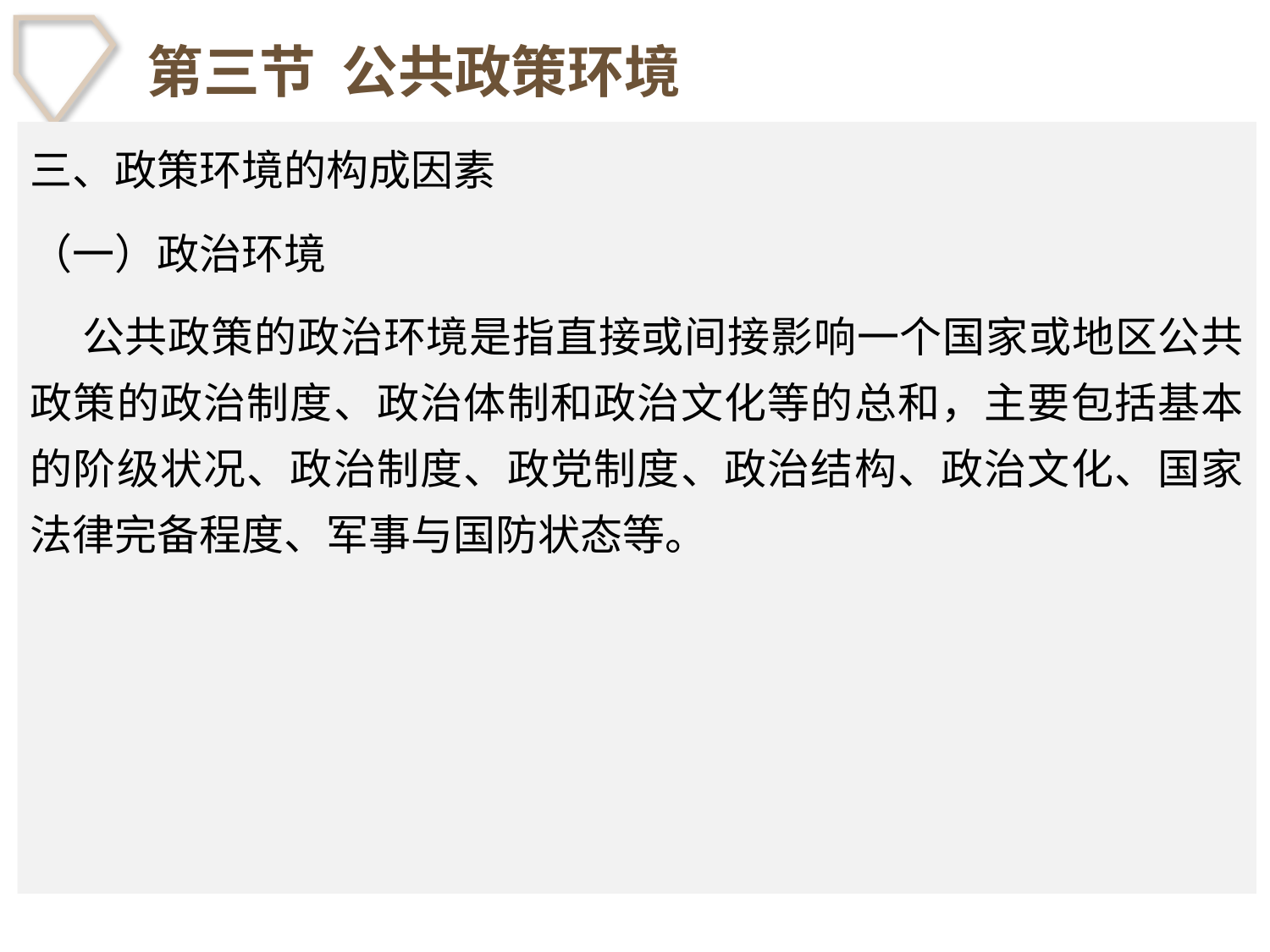

# 第三节  公共政策环境
三、政策环境的构成因素
（一）政治环境
    公共政策的政治环境是指直接或间接影响一个国家或地区公共政策的政治制度、政治体制和政治文化等的总和，主要包括基本的阶级状况、政治制度、政党制度、政治结构、政治文化、国家法律完备程度、军事与国防状态等。